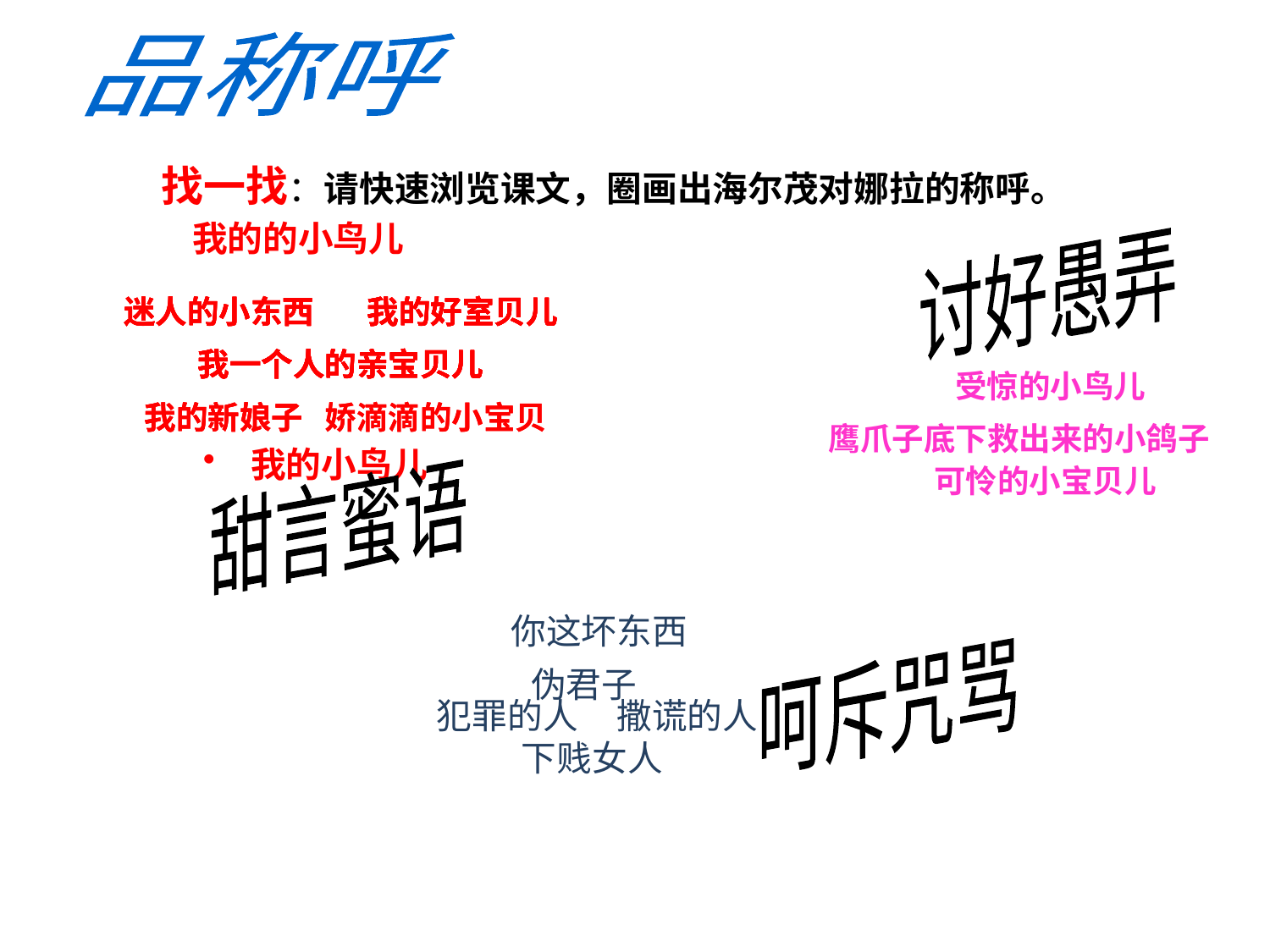

品称呼
找一找：请快速浏览课文，圈画出海尔茂对娜拉的称呼。

我的的小鸟儿

讨好愚弄

迷人的小东西
迷人的小东西
迷人的小东西
迷人的小东西
我的好室贝儿
我的好室贝儿
我的好室贝儿
我的好室贝儿
我的好室贝儿
我一个人的亲宝贝儿
我一个人的亲宝贝儿
我一个人的亲宝贝儿
我一个人的亲宝贝儿
我一个人的亲宝贝儿
我一个人的亲宝贝儿
受惊的小鸟儿
我的新娘子
我的新娘子
我的新娘子
娇滴滴的小宝贝
娇滴滴的小宝贝
鹰爪子底下救出来的小鸽子
我的小鸟儿
甜言蜜语
可怜的小宝贝儿
你这坏东西
呵斥咒骂
伪君子
犯罪的人
撒谎的人
下贱女人